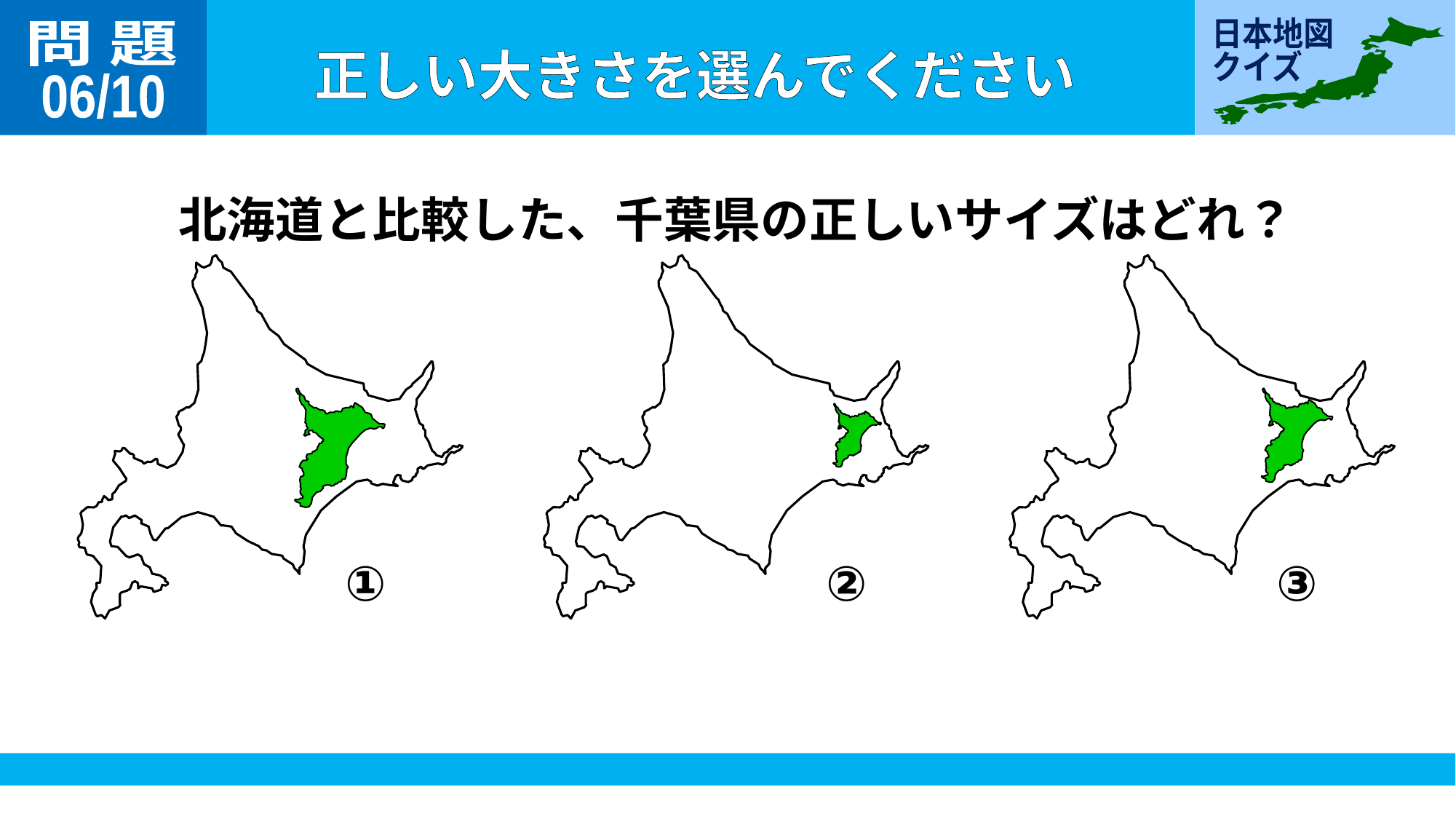

問 題
06/10
北海道と比較した、千葉県の正しいサイズはどれ？

①
②
③